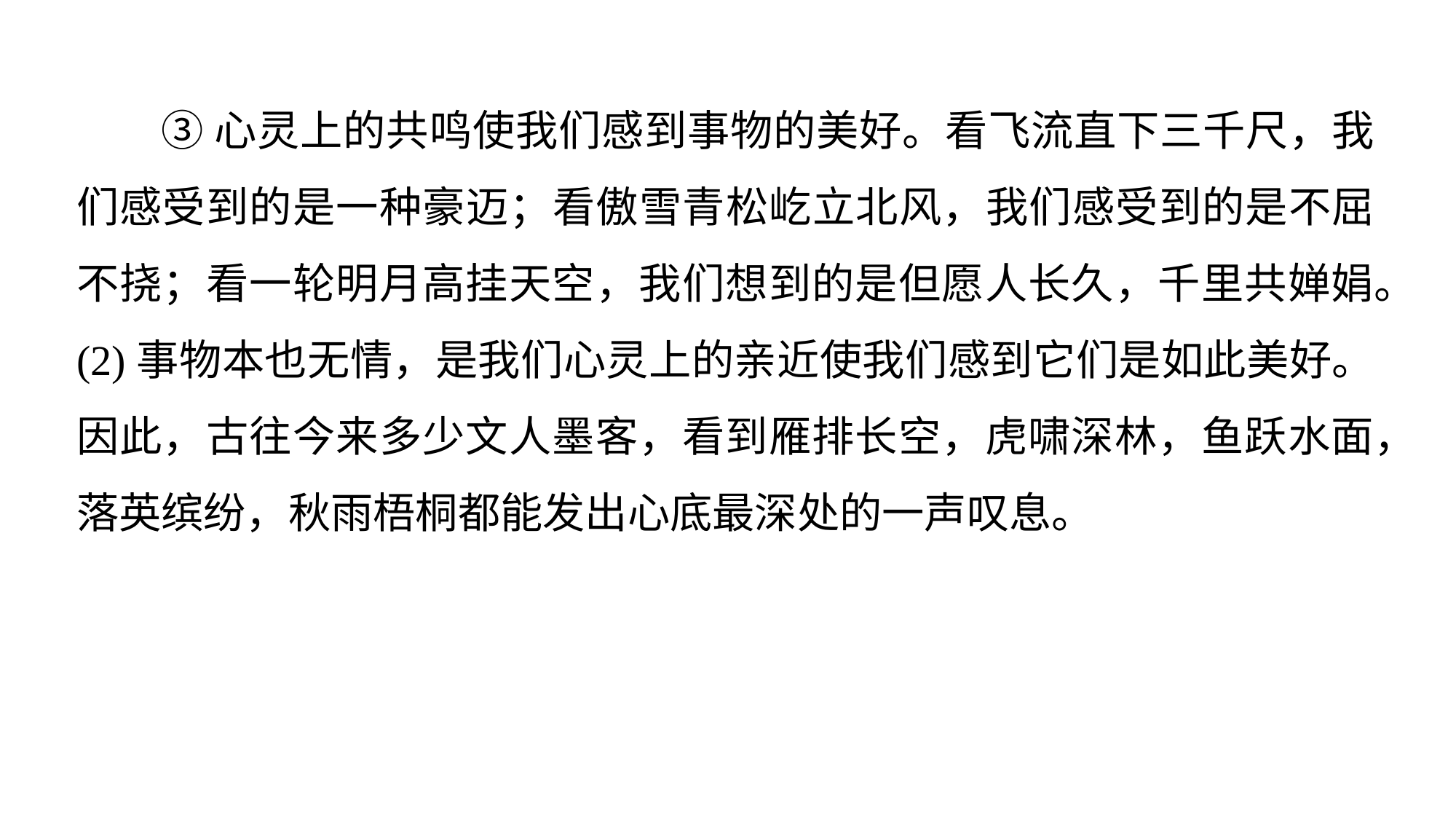

③心灵上的共鸣使我们感到事物的美好。看飞流直下三千尺，我们感受到的是一种豪迈；看傲雪青松屹立北风，我们感受到的是不屈不挠；看一轮明月高挂天空，我们想到的是但愿人长久，千里共婵娟。(2)事物本也无情，是我们心灵上的亲近使我们感到它们是如此美好。因此，古往今来多少文人墨客，看到雁排长空，虎啸深林，鱼跃水面，落英缤纷，秋雨梧桐都能发出心底最深处的一声叹息。